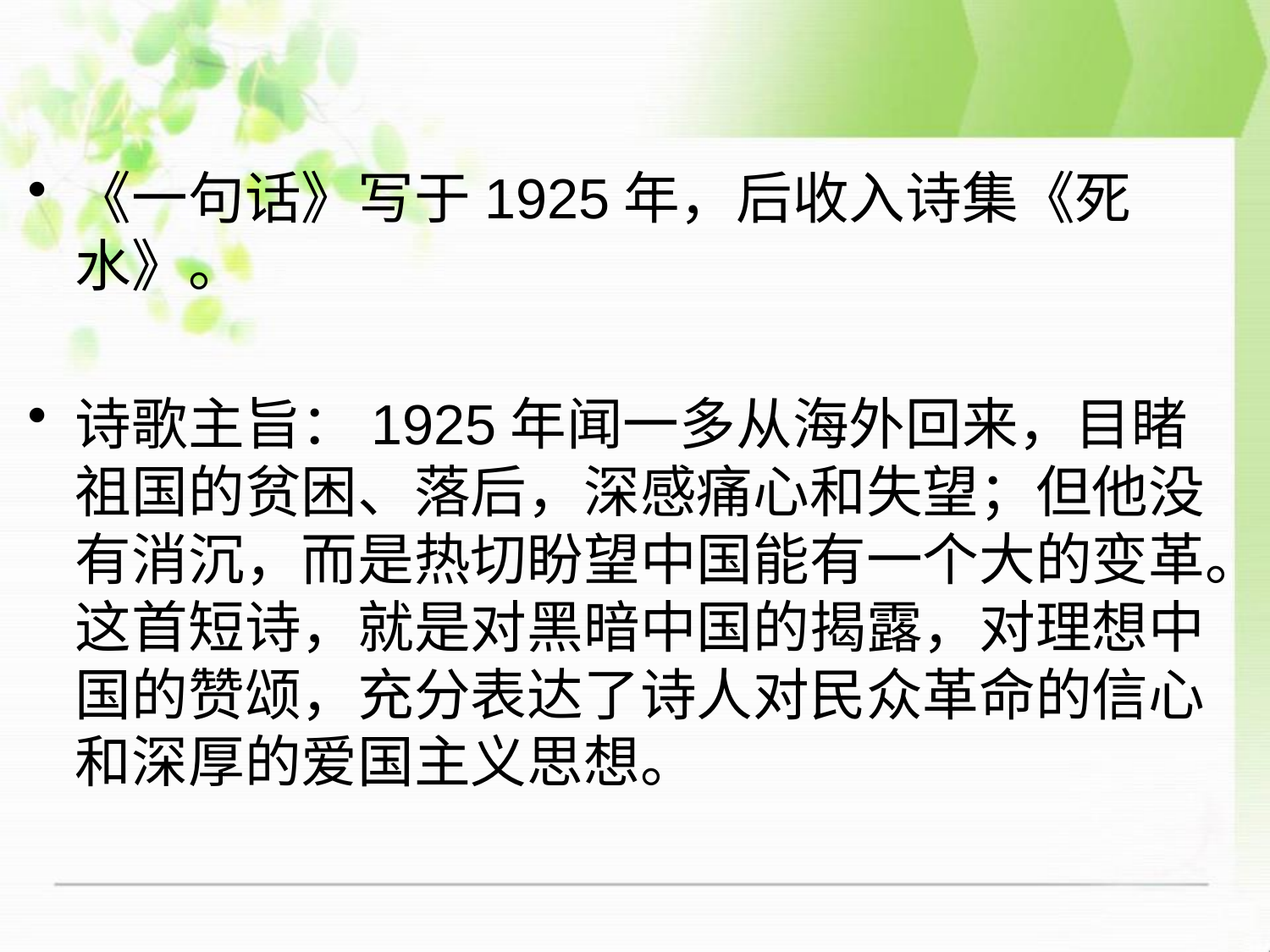

《一句话》写于1925年，后收入诗集《死水》。

诗歌主旨：1925年闻一多从海外回来，目睹祖国的贫困、落后，深感痛心和失望；但他没有消沉，而是热切盼望中国能有一个大的变革。这首短诗，就是对黑暗中国的揭露，对理想中国的赞颂，充分表达了诗人对民众革命的信心和深厚的爱国主义思想。
PPT模板：www.1ppt.com/moban/                  PPT素材：www.1ppt.com/sucai/
PPT背景：www.1ppt.com/beijing/                   PPT图表：www.1ppt.com/tubiao/
PPT下载：www.1ppt.com/xiazai/                     PPT教程： www.1ppt.com/powerpoint/
资料下载：www.1ppt.com/ziliao/                   范文下载：www.1ppt.com/fanwen/
试卷下载：www.1ppt.com/shiti/                     教案下载：www.1ppt.com/jiaoan/
PPT论坛：www.1ppt.cn                                     PPT课件：www.1ppt.com/kejian/
语文课件：www.1ppt.com/kejian/yuwen/    数学课件：www.1ppt.com/kejian/shuxue/
英语课件：www.1ppt.com/kejian/yingyu/    美术课件：www.1ppt.com/kejian/meishu/
科学课件：www.1ppt.com/kejian/kexue/     物理课件：www.1ppt.com/kejian/wuli/
化学课件：www.1ppt.com/kejian/huaxue/  生物课件：www.1ppt.com/kejian/shengwu/
地理课件：www.1ppt.com/kejian/dili/          历史课件：www.1ppt.com/kejian/lishi/